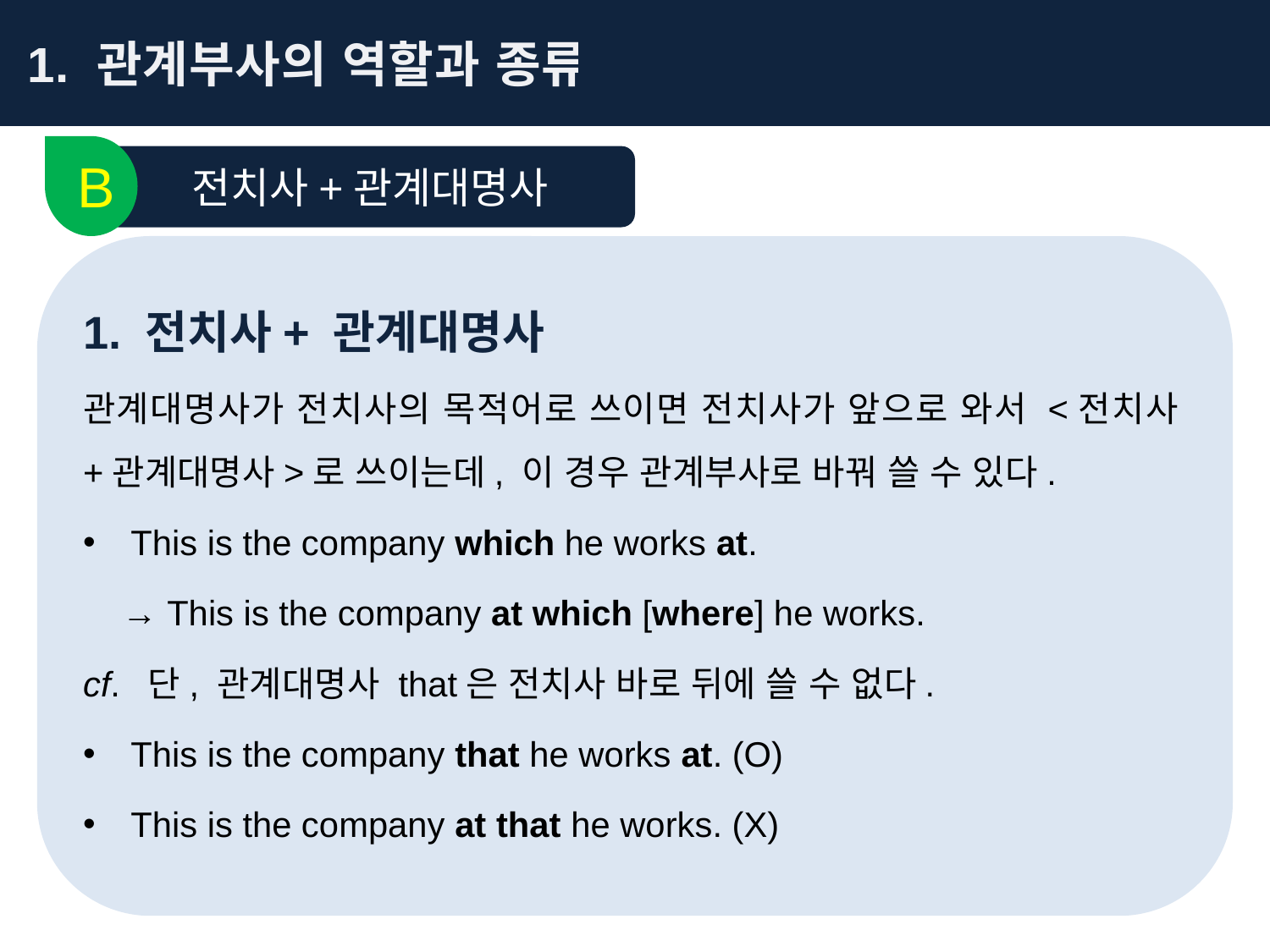

1. 관계부사의 역할과 종류

B
전치사+관계대명사
1. 전치사+ 관계대명사
관계대명사가 전치사의 목적어로 쓰이면 전치사가 앞으로 와서 <전치사+관계대명사>로 쓰이는데, 이 경우 관계부사로 바꿔 쓸 수 있다.
This is the company which he works at.
    → This is the company at which [where] he works.
cf.  단, 관계대명사 that은 전치사 바로 뒤에 쓸 수 없다.
This is the company that he works at. (O)
This is the company at that he works. (X)